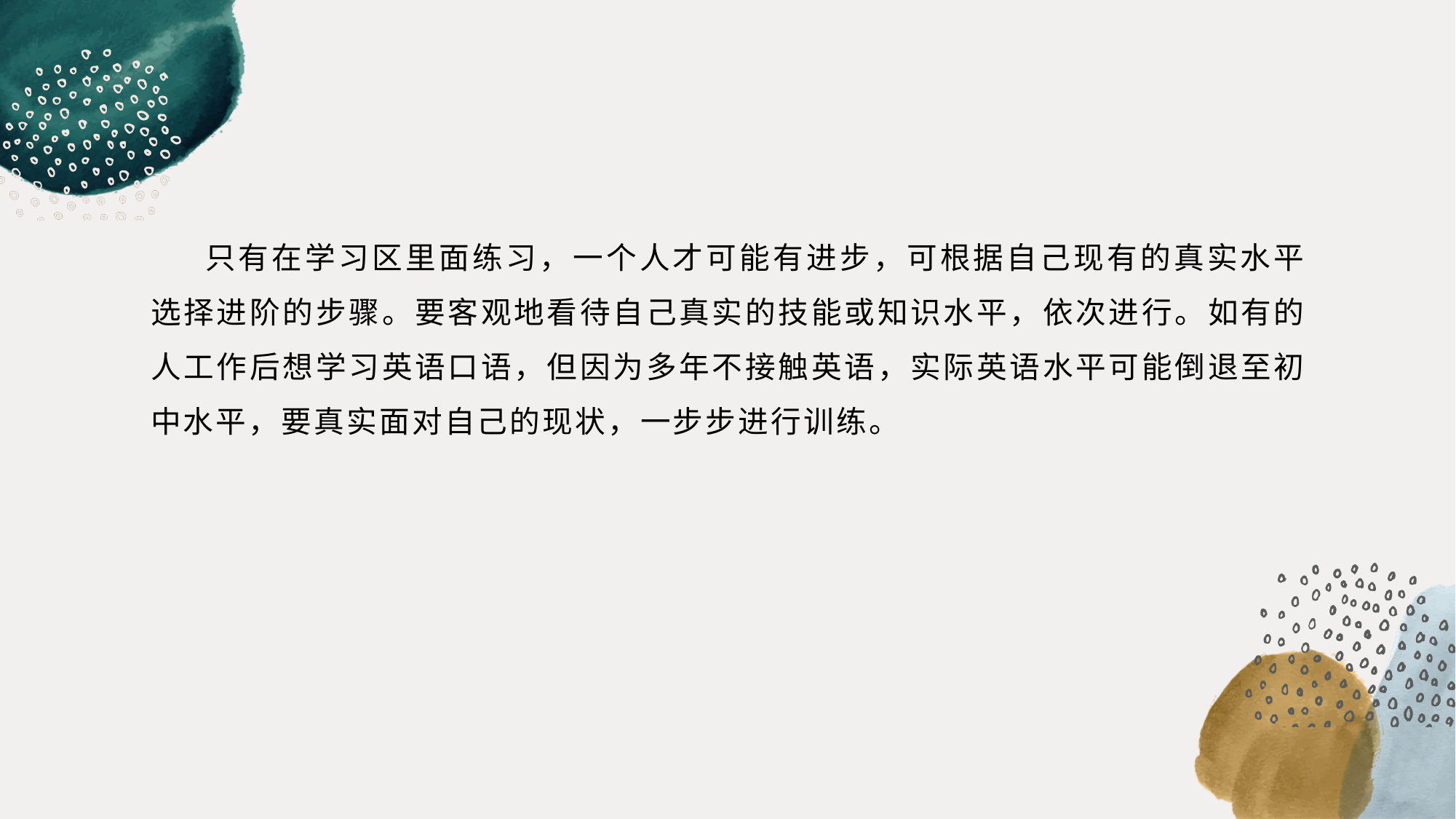

只有在学习区里面练习，一个人才可能有进步，可根据自己现有的真实水平选择进阶的步骤。要客观地看待自己真实的技能或知识水平，依次进行。如有的人工作后想学习英语口语，但因为多年不接触英语，实际英语水平可能倒退至初中水平，要真实面对自己的现状，一步步进行训练。